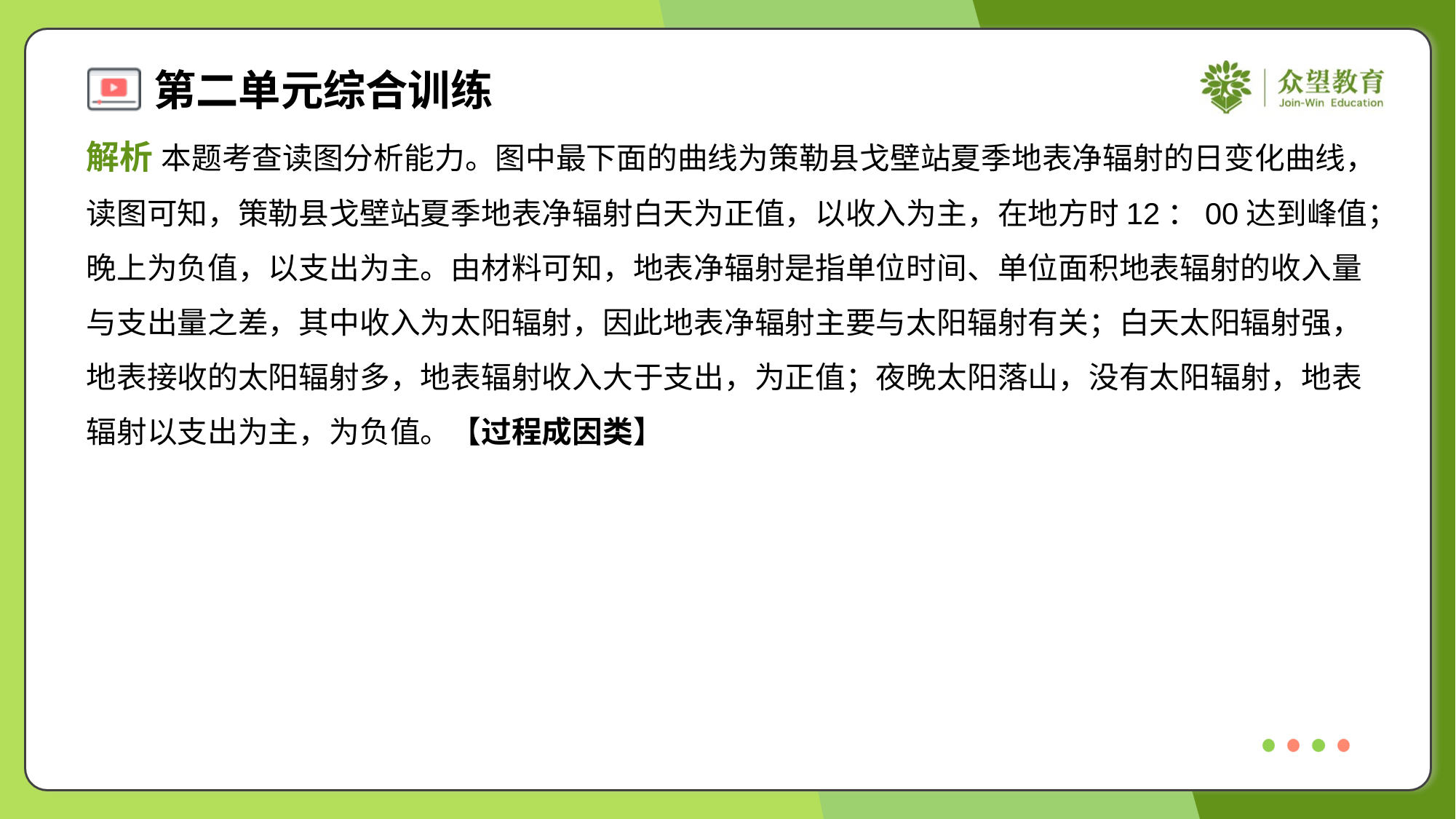

解析 本题考查读图分析能力。图中最下面的曲线为策勒县戈壁站夏季地表净辐射的日变化曲线，
读图可知，策勒县戈壁站夏季地表净辐射白天为正值，以收入为主，在地方时12：00达到峰值；
晚上为负值，以支出为主。由材料可知，地表净辐射是指单位时间、单位面积地表辐射的收入量
与支出量之差，其中收入为太阳辐射，因此地表净辐射主要与太阳辐射有关；白天太阳辐射强，
地表接收的太阳辐射多，地表辐射收入大于支出，为正值；夜晚太阳落山，没有太阳辐射，地表
辐射以支出为主，为负值。【过程成因类】